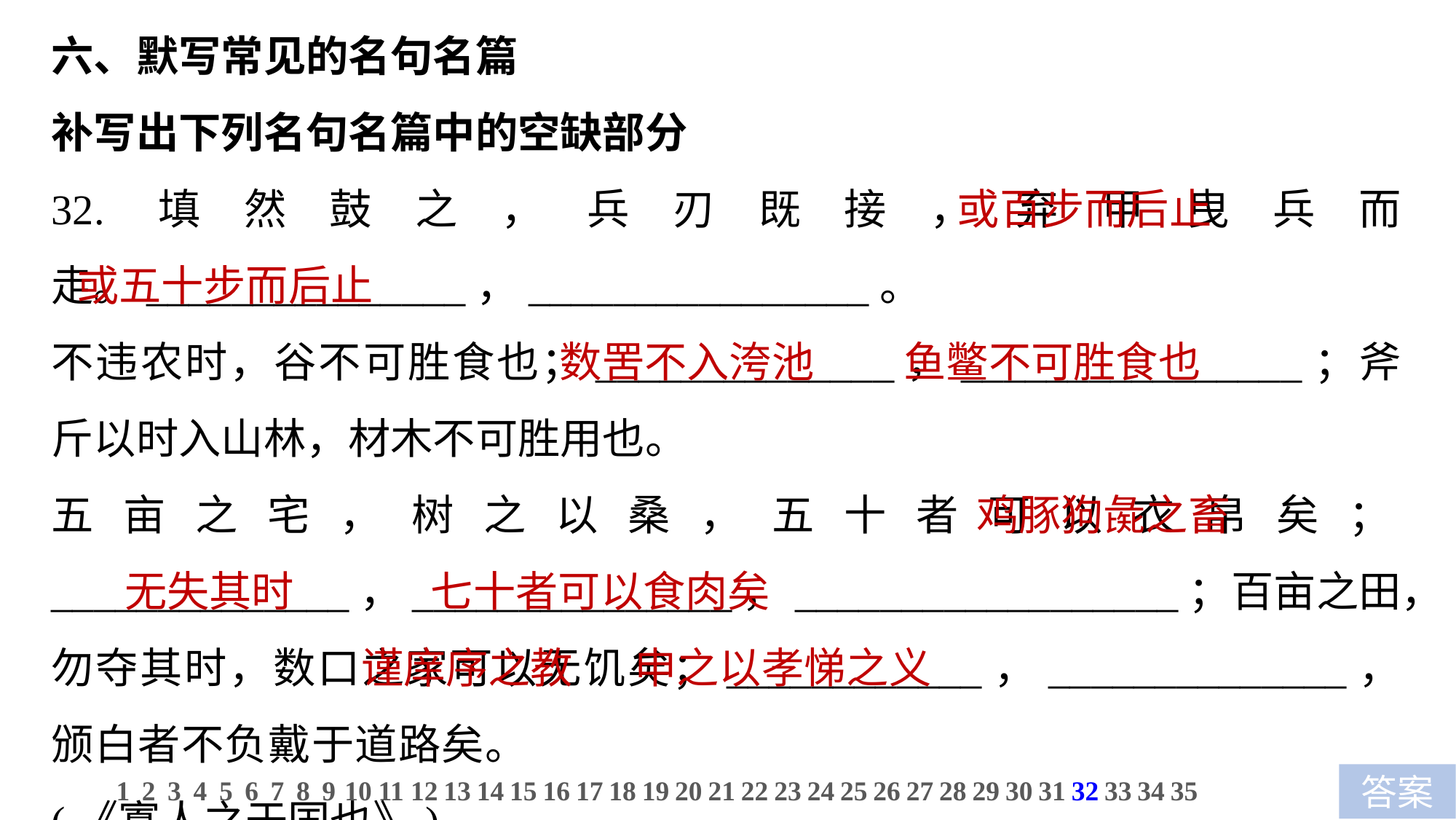

六、默写常见的名句名篇
补写出下列名句名篇中的空缺部分
32.填然鼓之，兵刃既接，弃甲曳兵而走。_______________，________________。
不违农时，谷不可胜食也；______________，________________；斧斤以时入山林，材木不可胜用也。
五亩之宅，树之以桑，五十者可以衣帛矣；______________，_______________，__________________；百亩之田，勿夺其时，数口之家可以无饥矣；____________，______________，颁白者不负戴于道路矣。                                                                                     (《寡人之于国也》)
                                                                                            或百步而后止
或五十步而后止
                                                  数罟不入洿池　     鱼鳖不可胜食也

                                                                                              鸡豚狗彘之畜
    无失其时　          七十者可以食肉矣
                             谨庠序之教　  申之以孝悌之义
1
2
3
4
5
6
7
8
9
10
11
12
13
14
15
16
17
18
19
20
21
22
23
24
25
26
27
28
29
30
31
32
33
34
35
答案